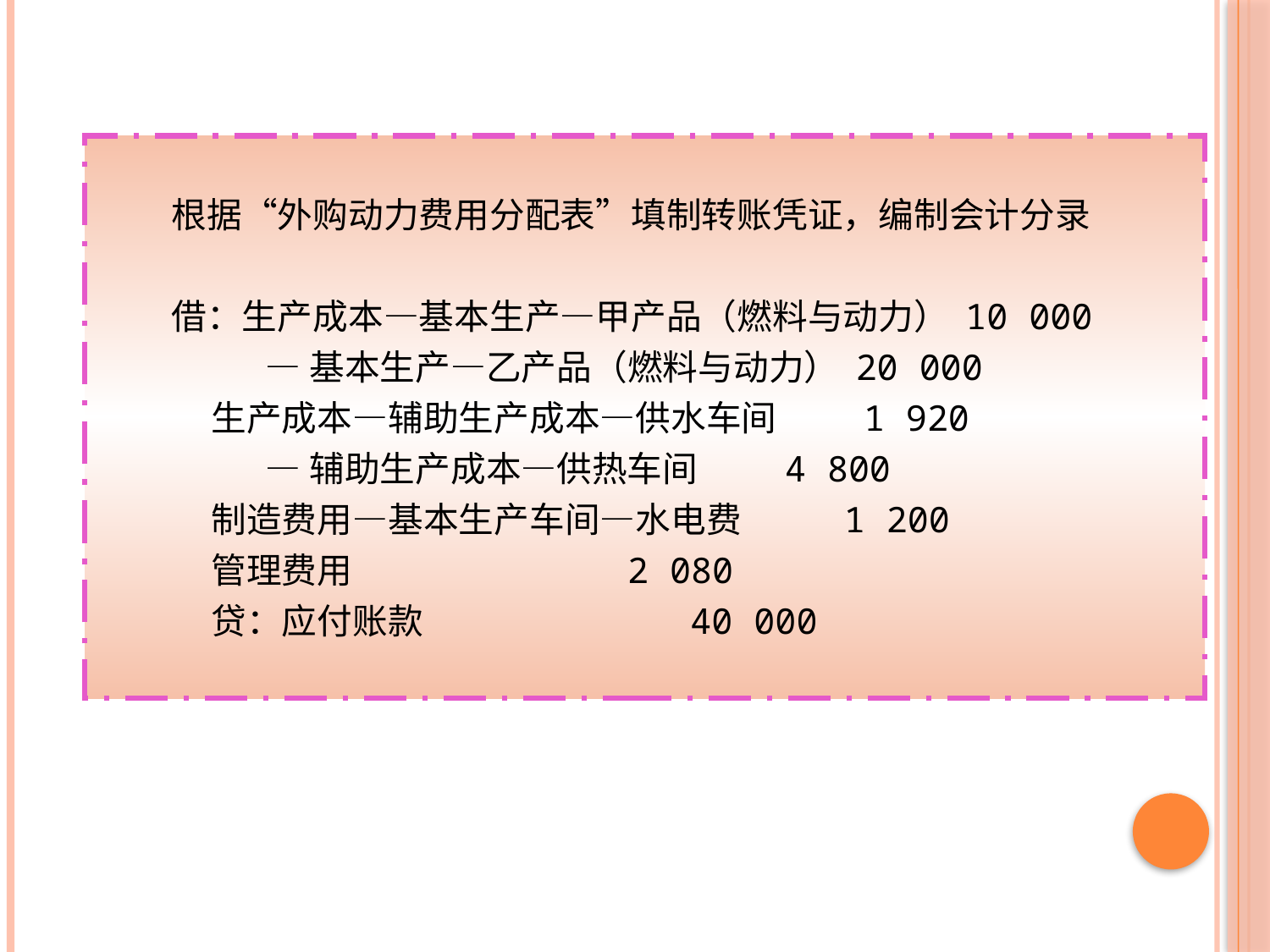

根据“外购动力费用分配表”填制转账凭证，编制会计分录

借：生产成本—基本生产—甲产品（燃料与动力） 10 000
            —基本生产—乙产品（燃料与动力） 20 000
    生产成本—辅助生产成本—供水车间          1 920
            —辅助生产成本—供热车间          4 800
    制造费用—基本生产车间—水电费            1 200
    管理费用                                  2 080
    贷：应付账款                                 40 000